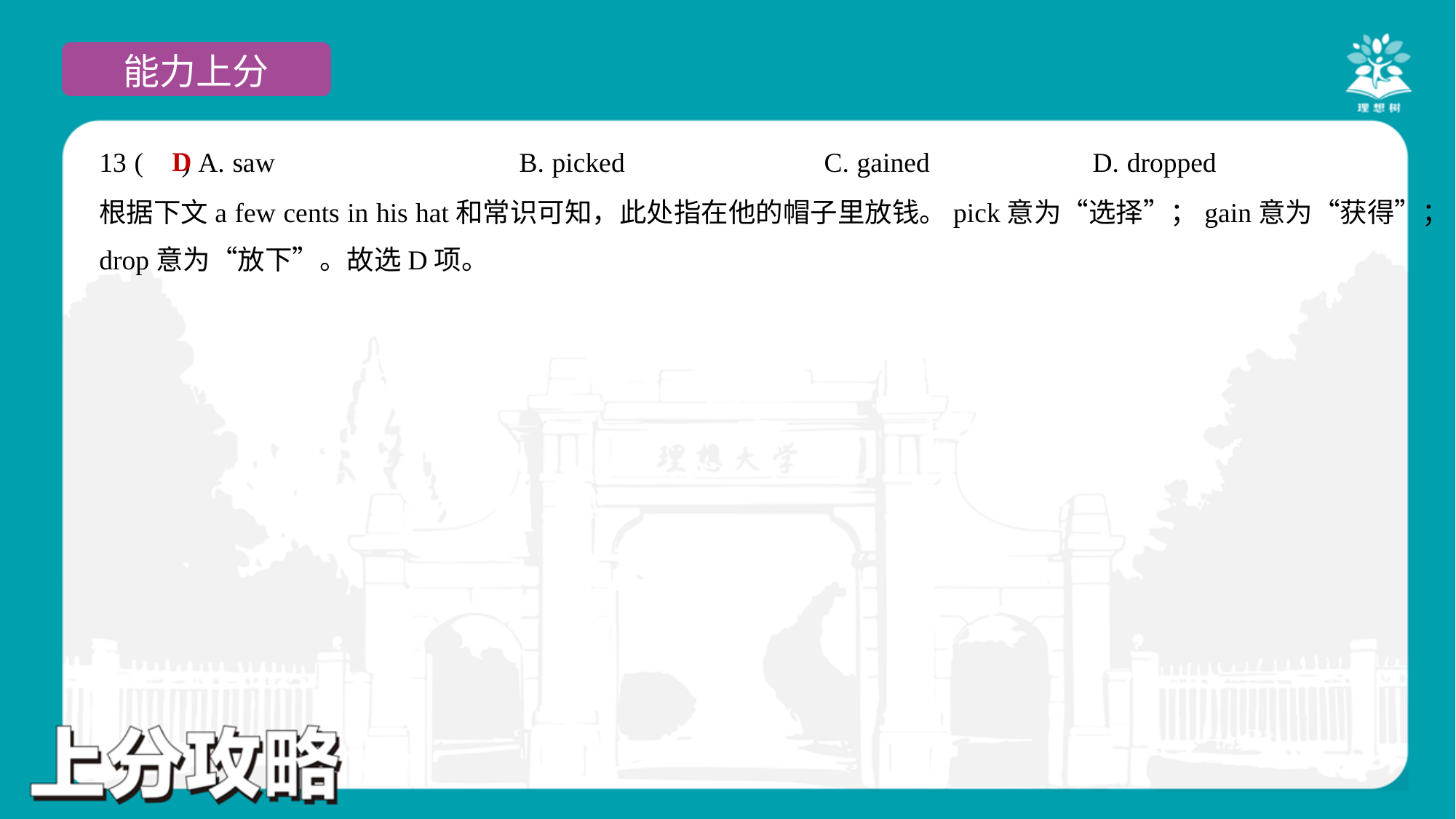

D
13 (     ) A. saw	B. picked	C. gained	D. dropped
根据下文a few cents in his hat和常识可知，此处指在他的帽子里放钱。pick意为“选择”；gain意为“获得”；
drop意为“放下”。故选D项。